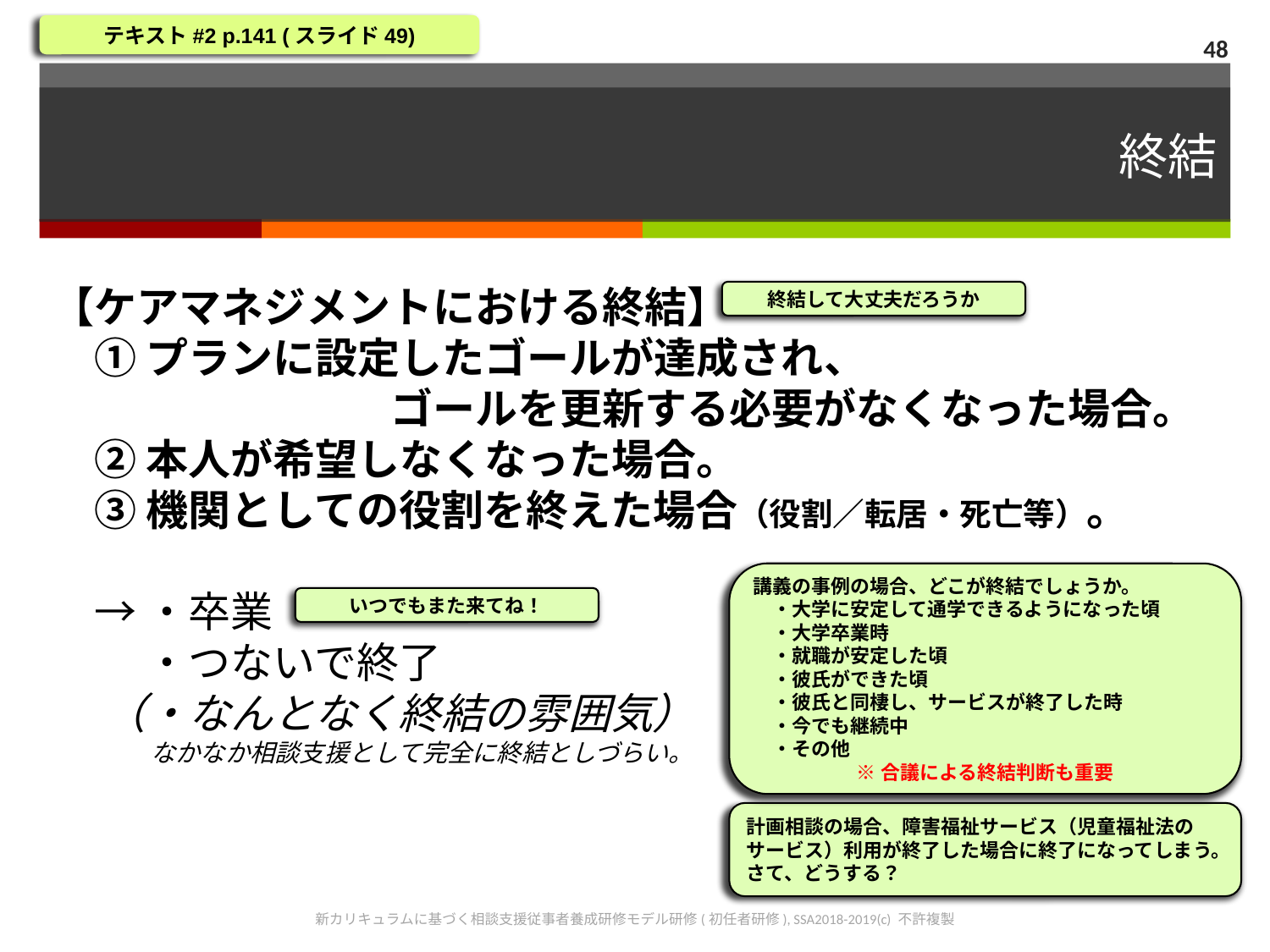

テキスト#2 p.141 (スライド49)
48
# 終結
【ケアマネジメントにおける終結】
　① プランに設定したゴールが達成され、
　　　　　　　　ゴールを更新する必要がなくなった場合。
　② 本人が希望しなくなった場合。
　③ 機関としての役割を終えた場合（役割／転居・死亡等）。

　→ ・卒業
　　 ・つないで終了
　 （・なんとなく終結の雰囲気）
　　　　なかなか相談支援として完全に終結としづらい。
終結して大丈夫だろうか
講義の事例の場合、どこが終結でしょうか。
　・大学に安定して通学できるようになった頃
　・大学卒業時
　・就職が安定した頃
　・彼氏ができた頃
　・彼氏と同棲し、サービスが終了した時
　・今でも継続中
　・その他
※合議による終結判断も重要
いつでもまた来てね！
計画相談の場合、障害福祉サービス（児童福祉法のサービス）利用が終了した場合に終了になってしまう。さて、どうする？
新カリキュラムに基づく相談支援従事者養成研修モデル研修(初任者研修), SSA2018-2019(c) 不許複製